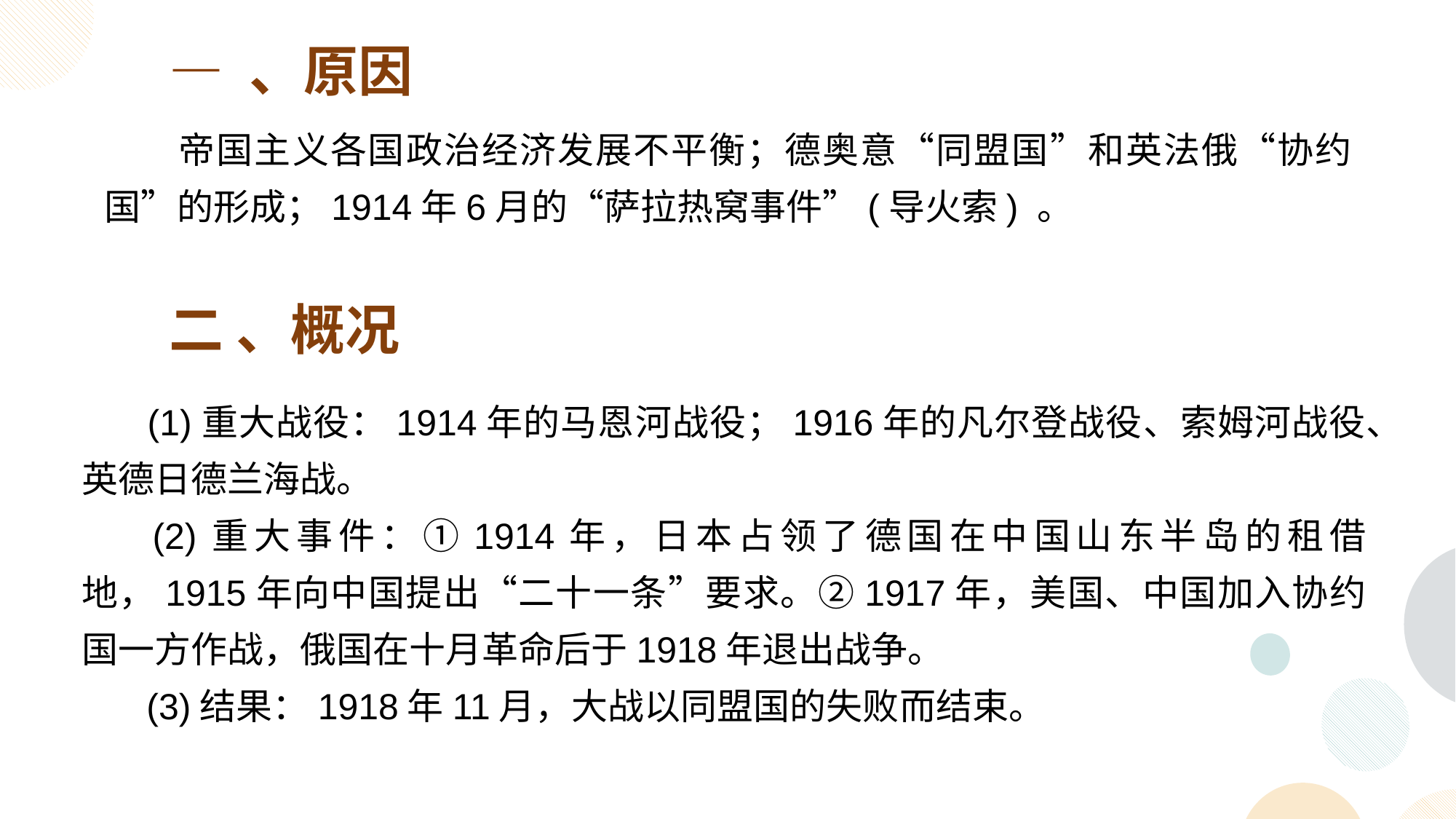

— 、原因
 帝国主义各国政治经济发展不平衡；德奥意“同盟国”和英法俄“协约国”的形成；1914年6月的“萨拉热窝事件”(导火索) 。
二 、概况
 (1)重大战役：1914年的马恩河战役；1916年的凡尔登战役、索姆河战役、英德日德兰海战。
 (2)重大事件：①1914年，日本占领了德国在中国山东半岛的租借地，1915年向中国提出“二十一条”要求。②1917年，美国、中国加入协约国一方作战，俄国在十月革命后于1918年退出战争。
 (3)结果：1918年11月，大战以同盟国的失败而结束。